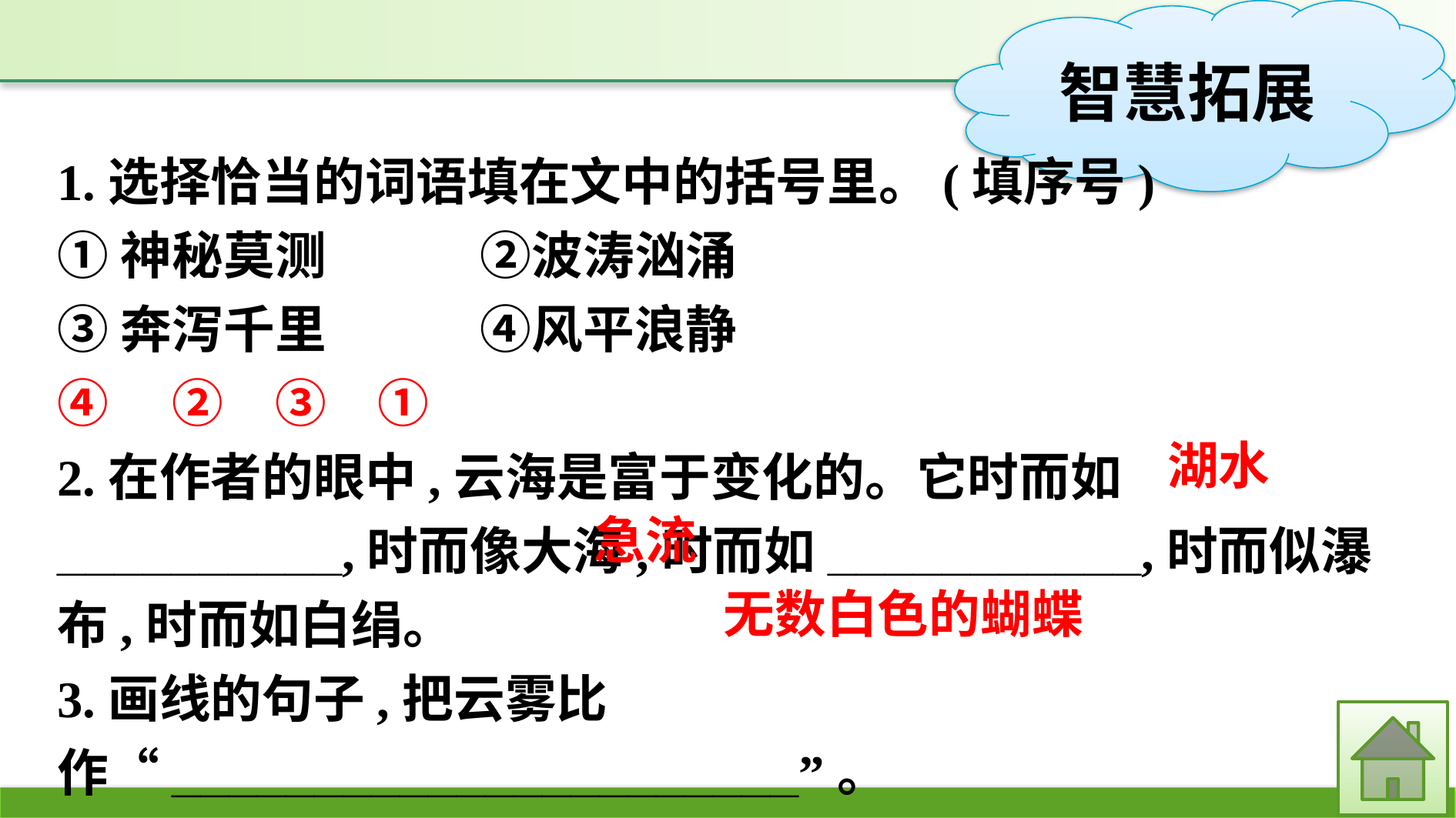

1.选择恰当的词语填在文中的括号里。(填序号)
①神秘莫测　　　②波涛汹涌
③奔泻千里　　　④风平浪静
④　②　③　①
2.在作者的眼中,云海是富于变化的。它时而如__________,时而像大海,时而如___________,时而似瀑布,时而如白绢。
3.画线的句子,把云雾比作“______________________”。
湖水
急流
无数白色的蝴蝶